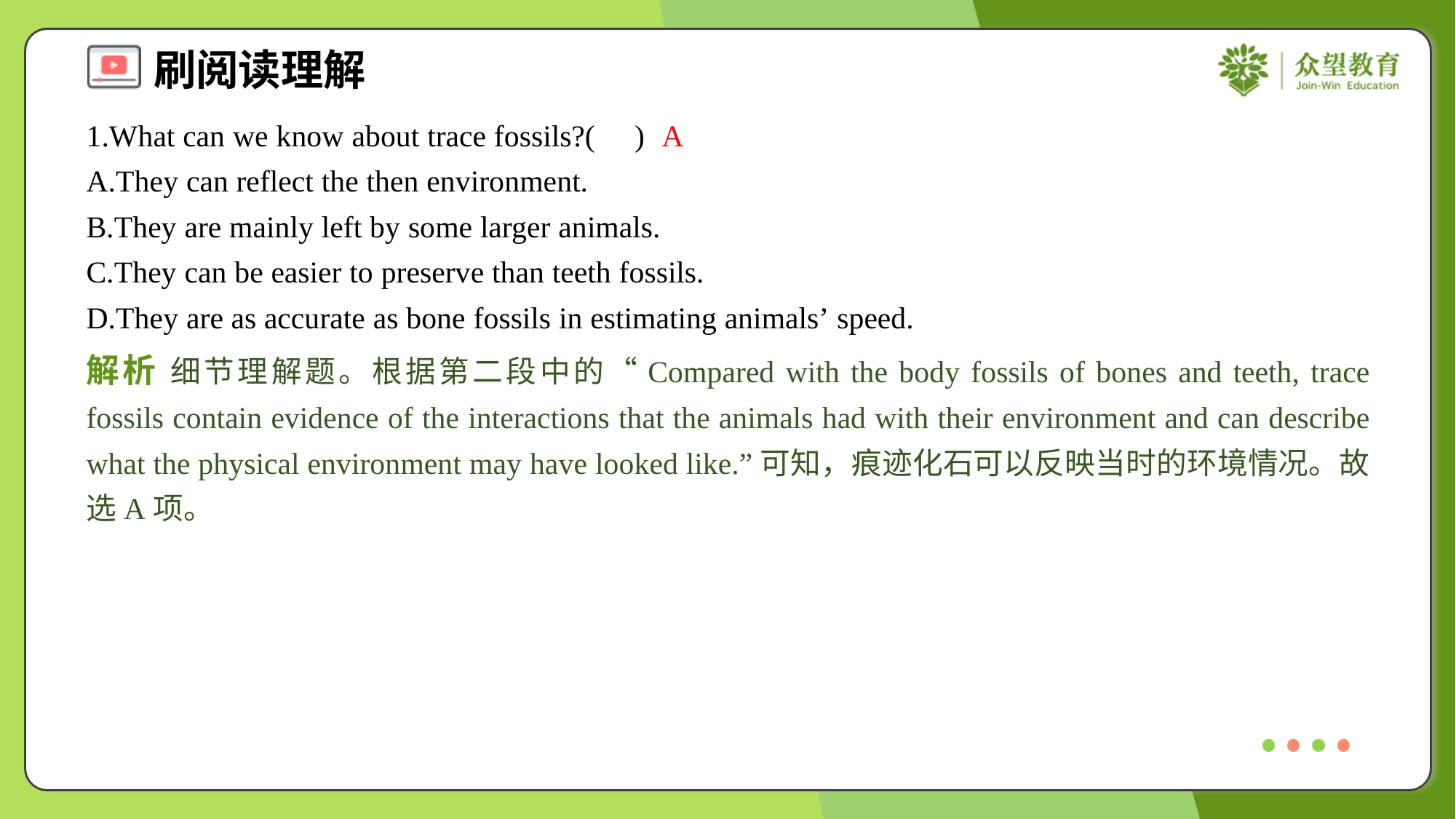

1.What can we know about trace fossils?(     )
A
A.They can reflect the then environment.
B.They are mainly left by some larger animals.
C.They can be easier to preserve than teeth fossils.
D.They are as accurate as bone fossils in estimating animals’ speed.
解析 细节理解题。根据第二段中的“Compared with the body fossils of bones and teeth, trace fossils contain evidence of the interactions that the animals had with their environment and can describe what the physical environment may have looked like.”可知，痕迹化石可以反映当时的环境情况。故选A项。